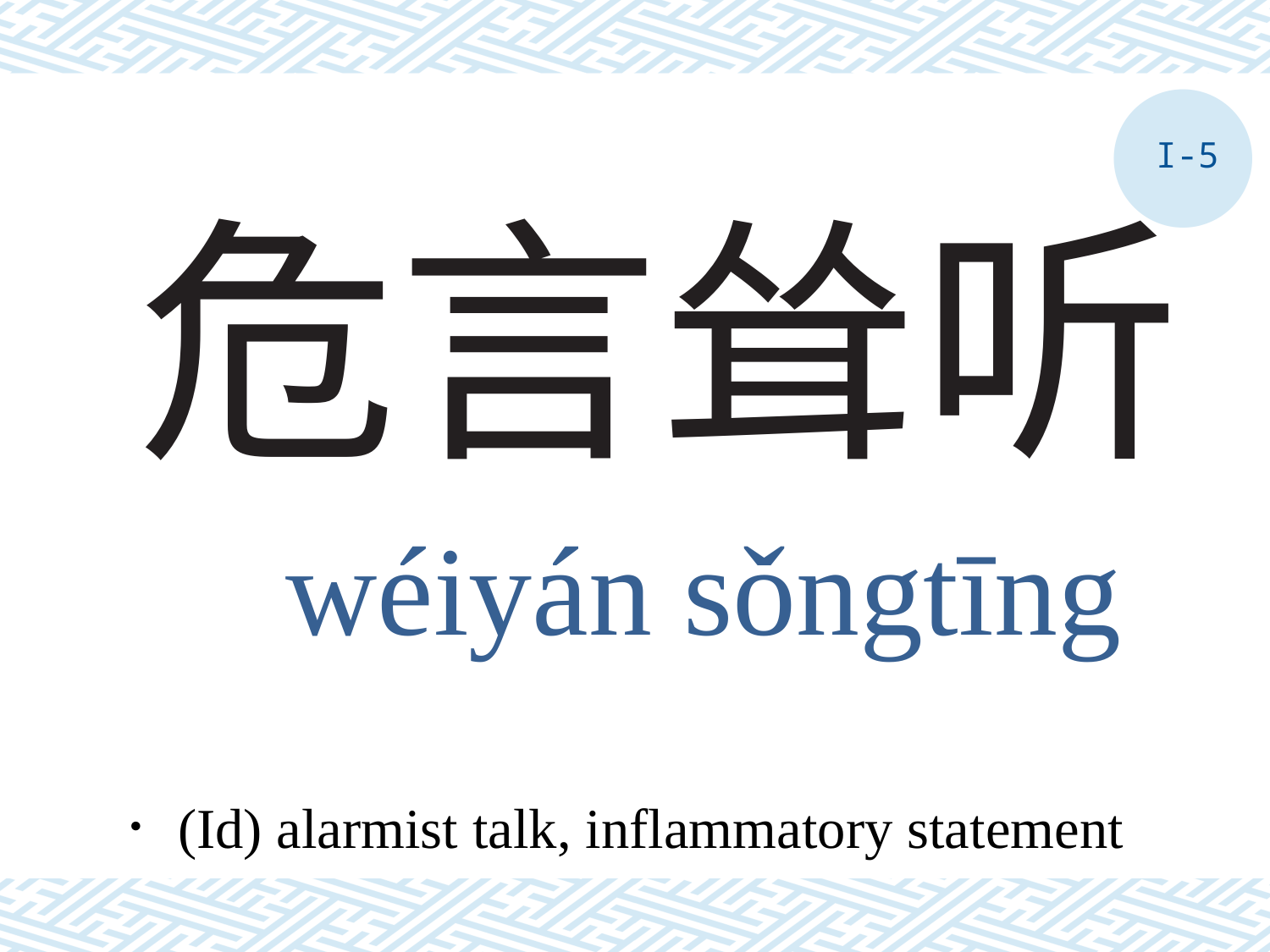

I-5

# 危言耸听
wéiyán sǒngtīng
．(Id) alarmist talk, inflammatory statement